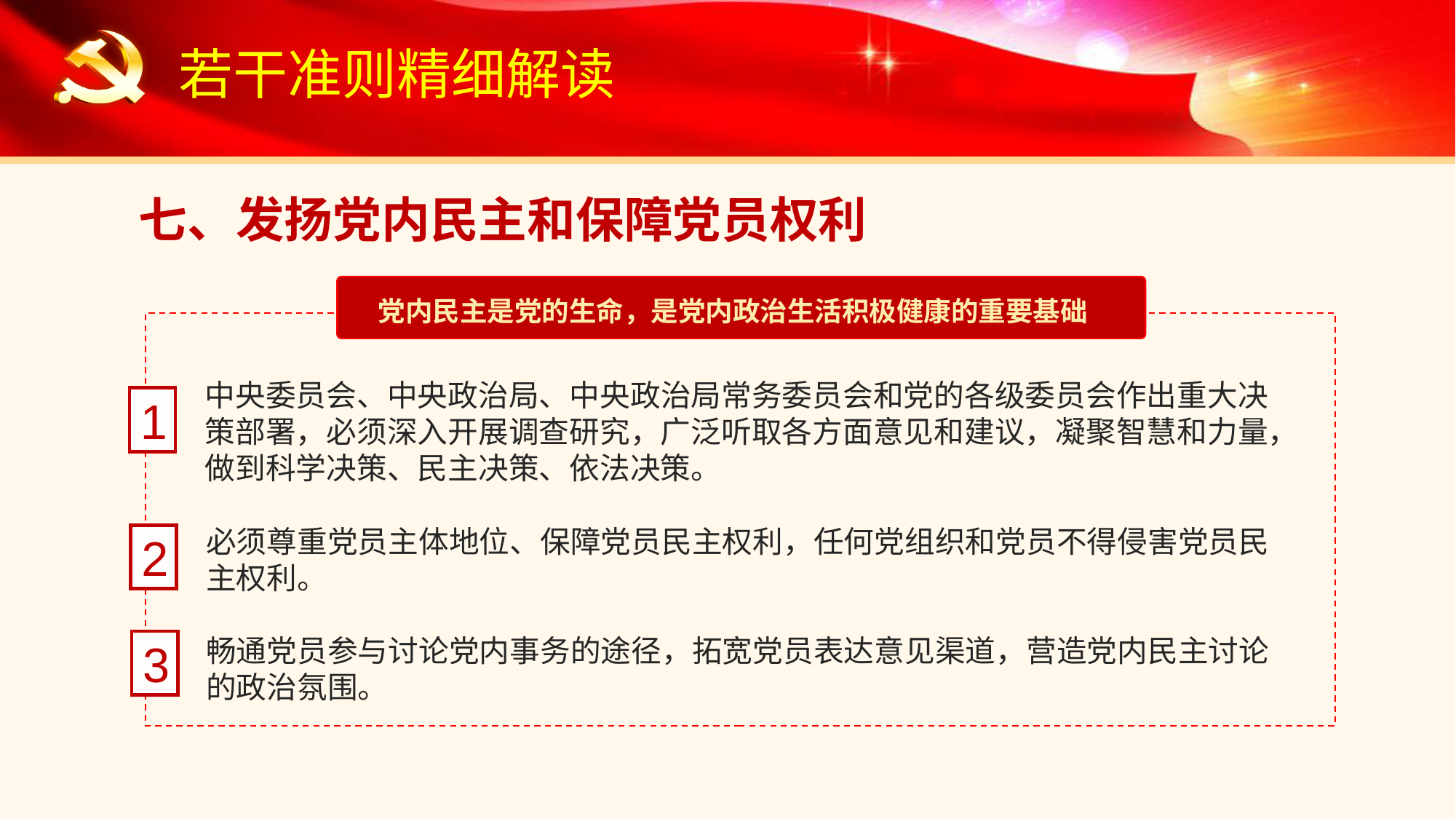

若干准则精细解读
七、发扬党内民主和保障党员权利

党内民主是党的生命，是党内政治生活积极健康的重要基础

中央委员会、中央政治局、中央政治局常务委员会和党的各级委员会作出重大决策部署，必须深入开展调查研究，广泛听取各方面意见和建议，凝聚智慧和力量，做到科学决策、民主决策、依法决策。
1
必须尊重党员主体地位、保障党员民主权利，任何党组织和党员不得侵害党员民主权利。
2
畅通党员参与讨论党内事务的途径，拓宽党员表达意见渠道，营造党内民主讨论的政治氛围。
3